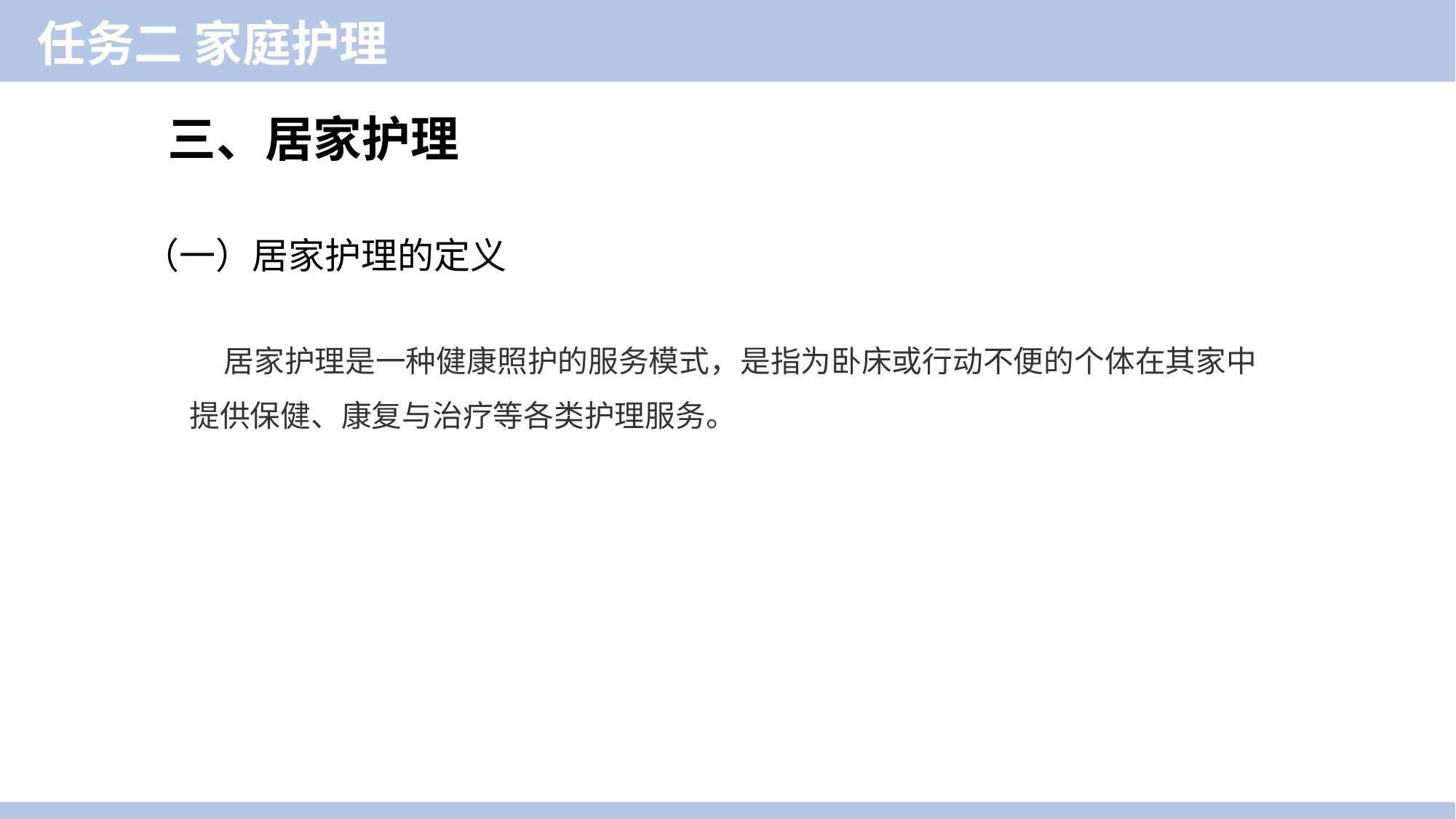

任务二 家庭护理
三、居家护理
（一）居家护理的定义
    居家护理是一种健康照护的服务模式，是指为卧床或行动不便的个体在其家中提供保健、康复与治疗等各类护理服务。